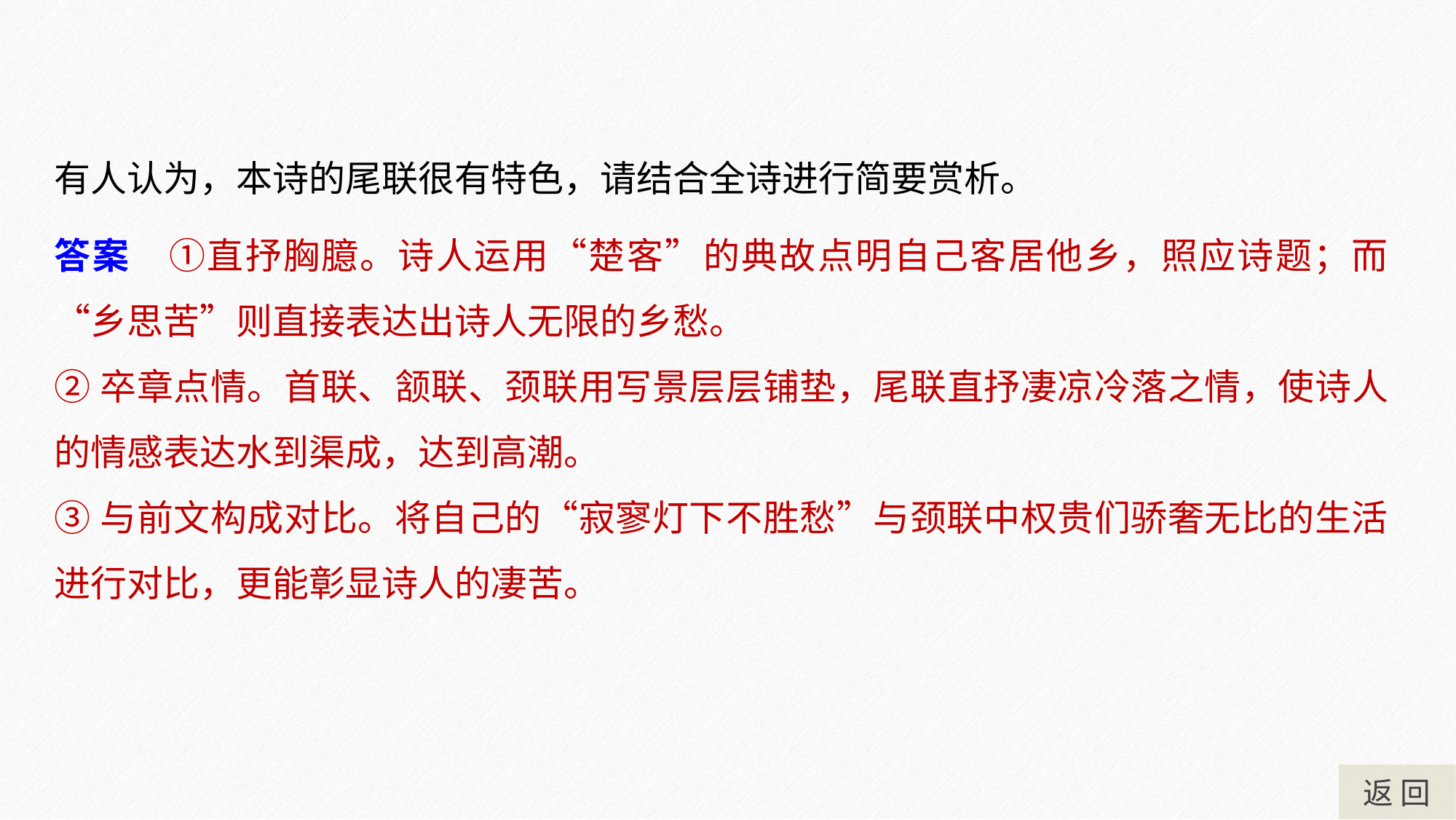

有人认为，本诗的尾联很有特色，请结合全诗进行简要赏析。
答案　①直抒胸臆。诗人运用“楚客”的典故点明自己客居他乡，照应诗题；而“乡思苦”则直接表达出诗人无限的乡愁。
②卒章点情。首联、颔联、颈联用写景层层铺垫，尾联直抒凄凉冷落之情，使诗人的情感表达水到渠成，达到高潮。
③与前文构成对比。将自己的“寂寥灯下不胜愁”与颈联中权贵们骄奢无比的生活进行对比，更能彰显诗人的凄苦。
返 回